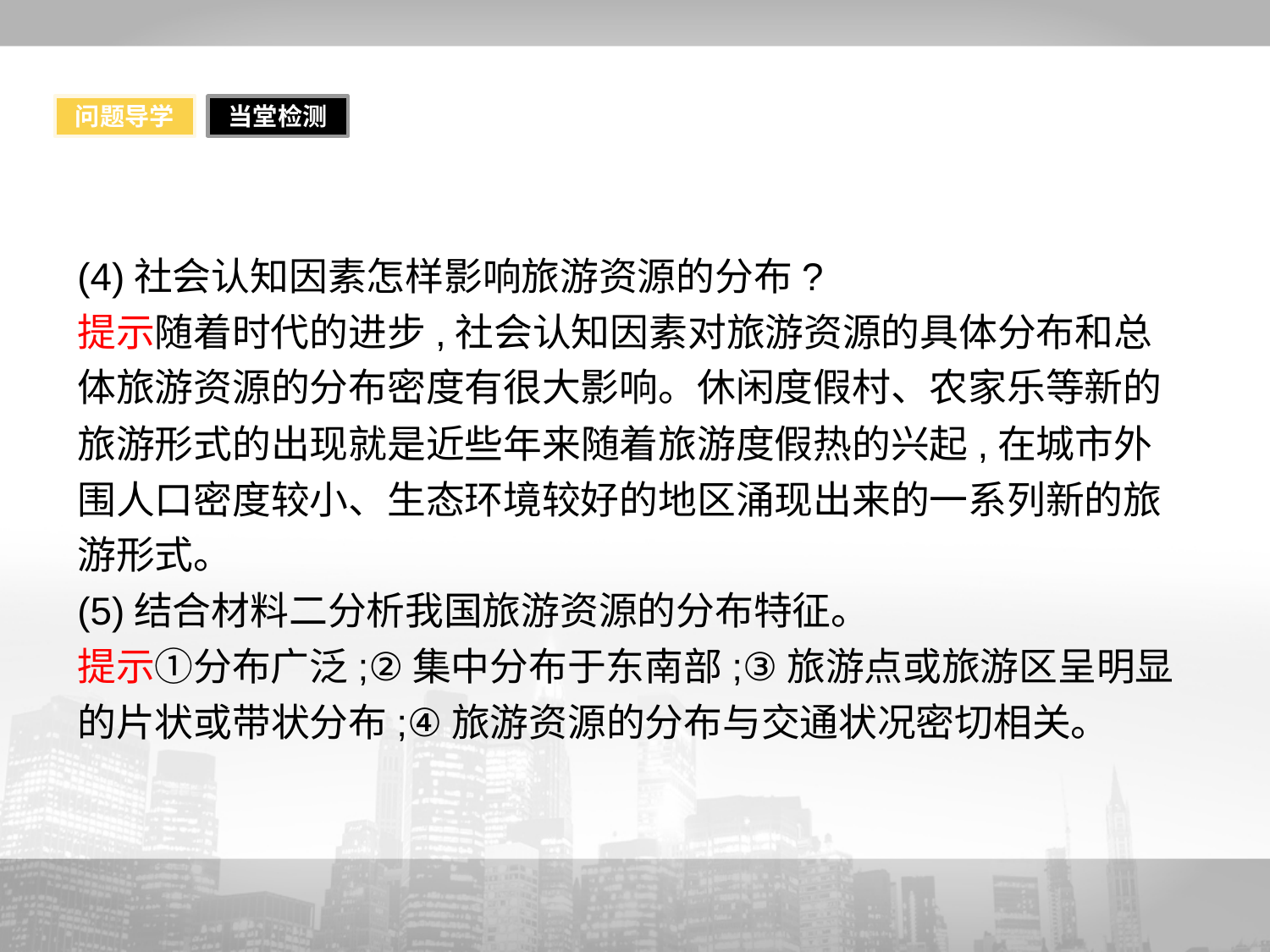

问题导学
当堂检测
(4)社会认知因素怎样影响旅游资源的分布?
提示随着时代的进步,社会认知因素对旅游资源的具体分布和总体旅游资源的分布密度有很大影响。休闲度假村、农家乐等新的旅游形式的出现就是近些年来随着旅游度假热的兴起,在城市外围人口密度较小、生态环境较好的地区涌现出来的一系列新的旅游形式。
(5)结合材料二分析我国旅游资源的分布特征。
提示①分布广泛;②集中分布于东南部;③旅游点或旅游区呈明显的片状或带状分布;④旅游资源的分布与交通状况密切相关。